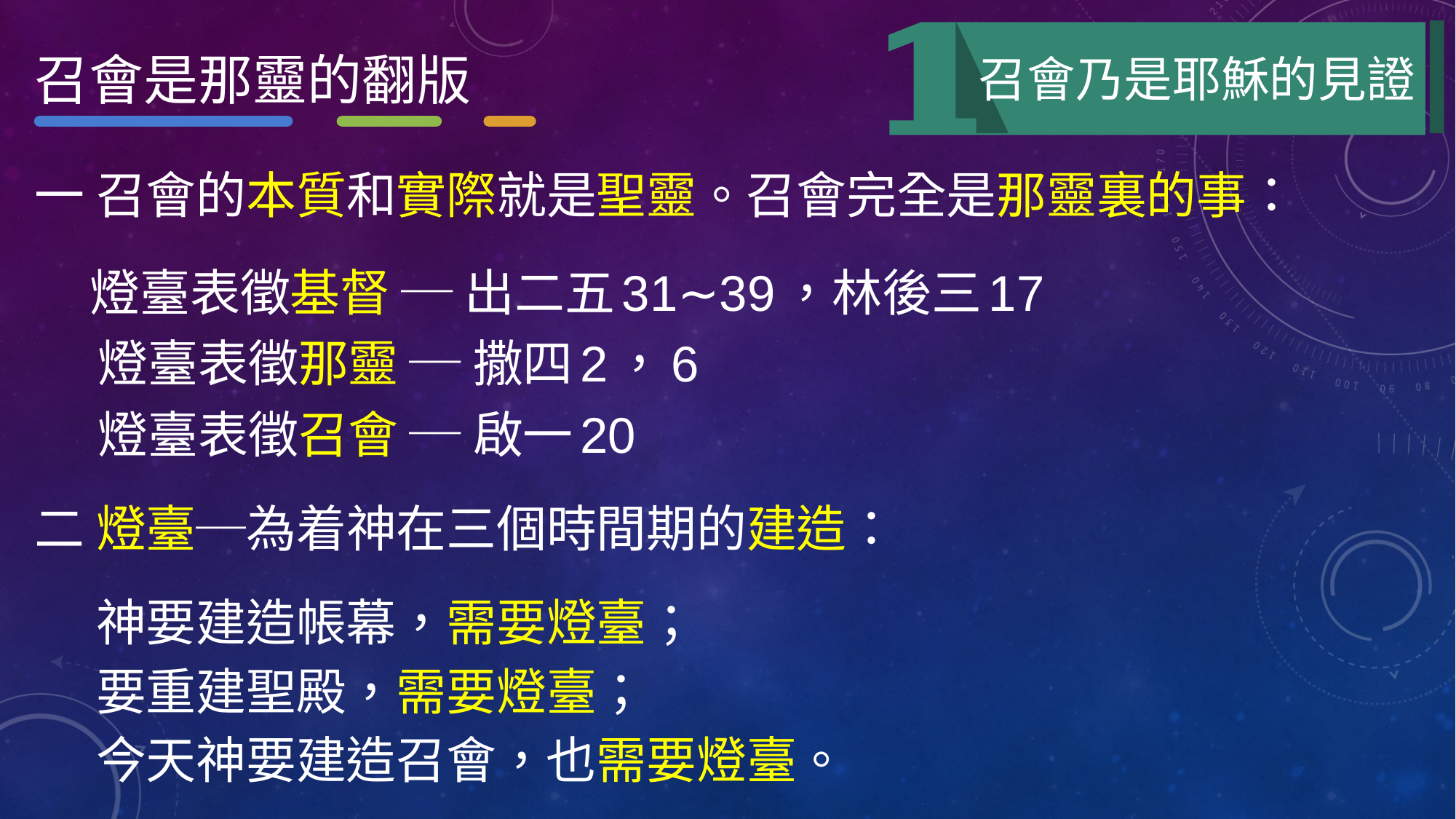

召會是那靈的翻版
召會乃是耶穌的見證

一 召會的本質和實際就是聖靈。召會完全是那靈裏的事：

     燈臺表徵基督 ─ 出二五31∼39，林後三17
     燈臺表徵那靈 ─ 撒四2，6
     燈臺表徵召會 ─ 啟一20

二 燈臺─為着神在三個時間期的建造：

　 神要建造帳幕，需要燈臺；
　 要重建聖殿，需要燈臺；
　 今天神要建造召會，也需要燈臺。